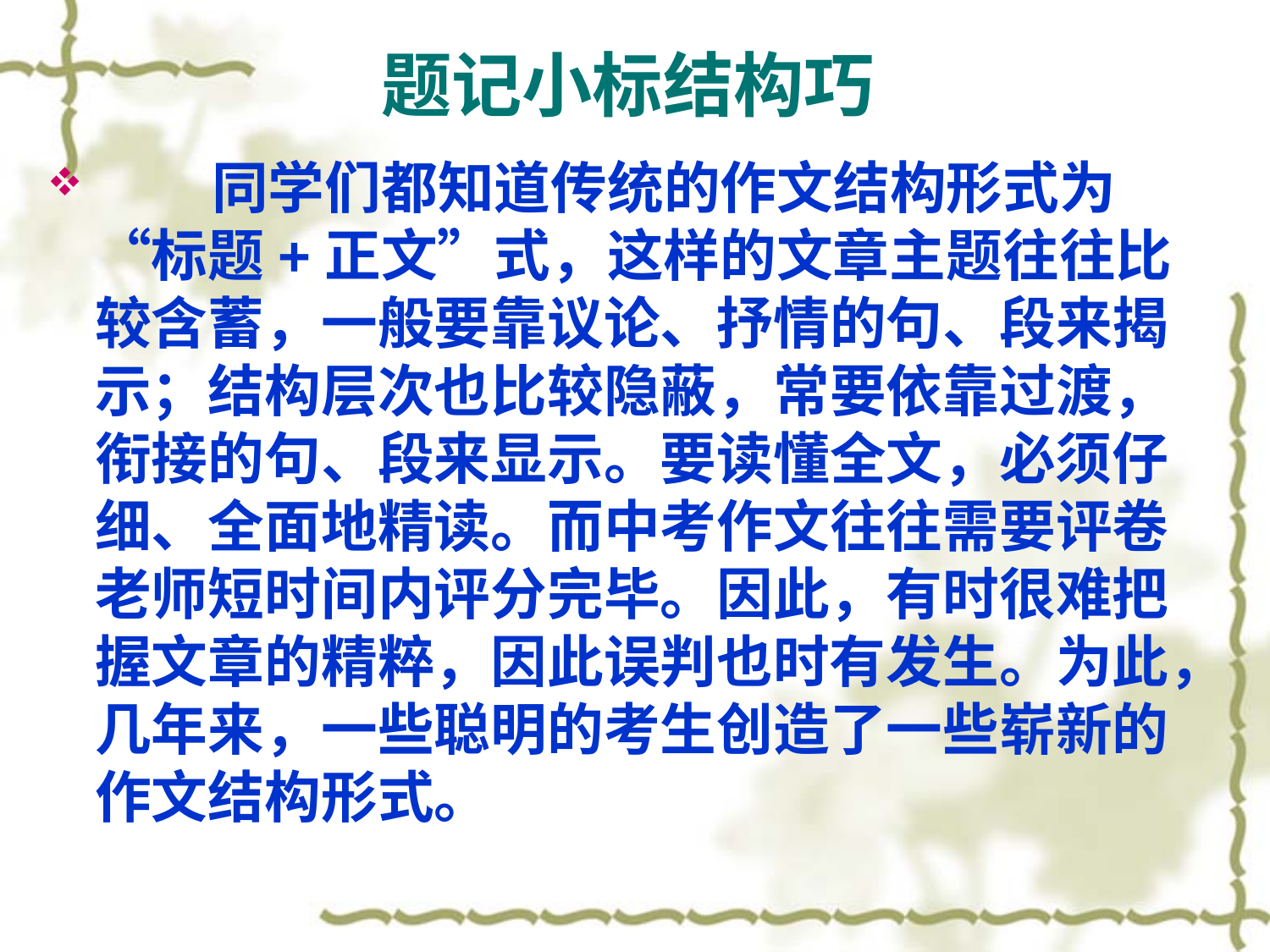

# 题记小标结构巧
        同学们都知道传统的作文结构形式为“标题+正文”式，这样的文章主题往往比较含蓄，一般要靠议论、抒情的句、段来揭示；结构层次也比较隐蔽，常要依靠过渡，衔接的句、段来显示。要读懂全文，必须仔细、全面地精读。而中考作文往往需要评卷老师短时间内评分完毕。因此，有时很难把握文章的精粹，因此误判也时有发生。为此，几年来，一些聪明的考生创造了一些崭新的作文结构形式。
105